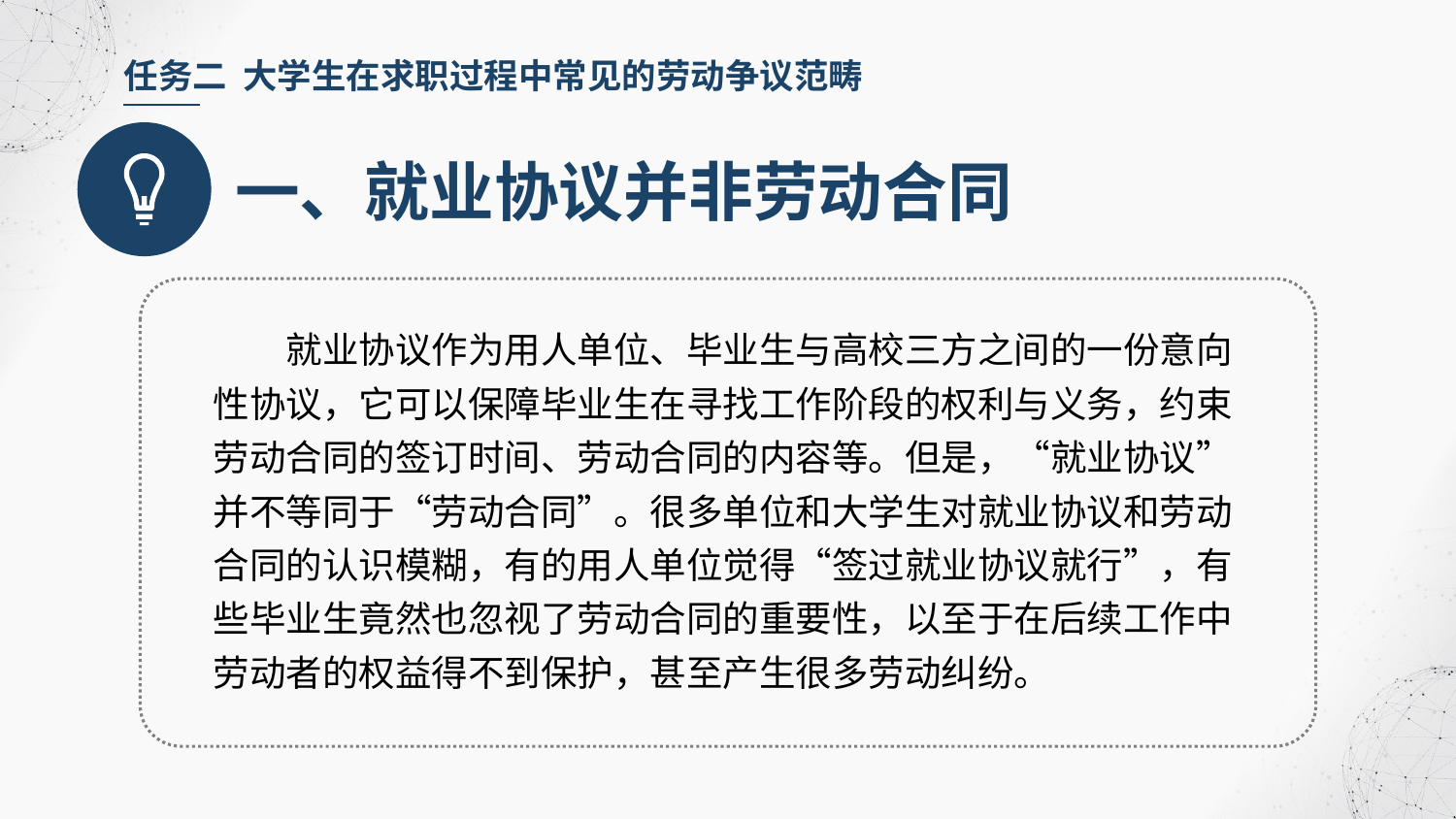

任务二  大学生在求职过程中常见的劳动争议范畴

一、就业协议并非劳动合同

就业协议作为用人单位、毕业生与高校三方之间的一份意向性协议，它可以保障毕业生在寻找工作阶段的权利与义务，约束劳动合同的签订时间、劳动合同的内容等。但是，“就业协议”并不等同于“劳动合同”。很多单位和大学生对就业协议和劳动合同的认识模糊，有的用人单位觉得“签过就业协议就行”，有些毕业生竟然也忽视了劳动合同的重要性，以至于在后续工作中劳动者的权益得不到保护，甚至产生很多劳动纠纷。